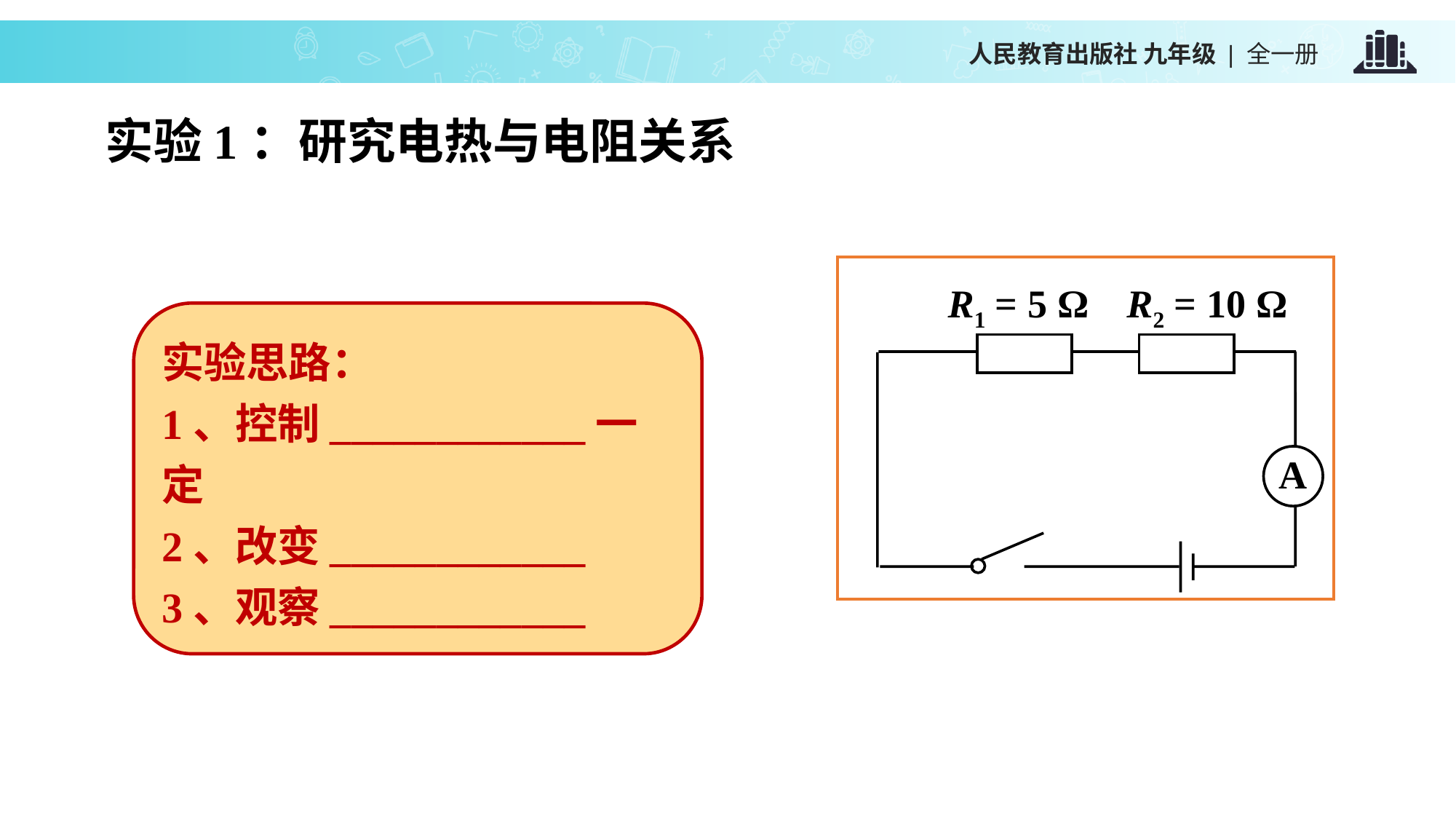

实验1：研究电热与电阻关系

R1 = 5 Ω
R2 = 10 Ω

A

实验思路：
1、控制____________一定
2、改变____________
3、观察____________